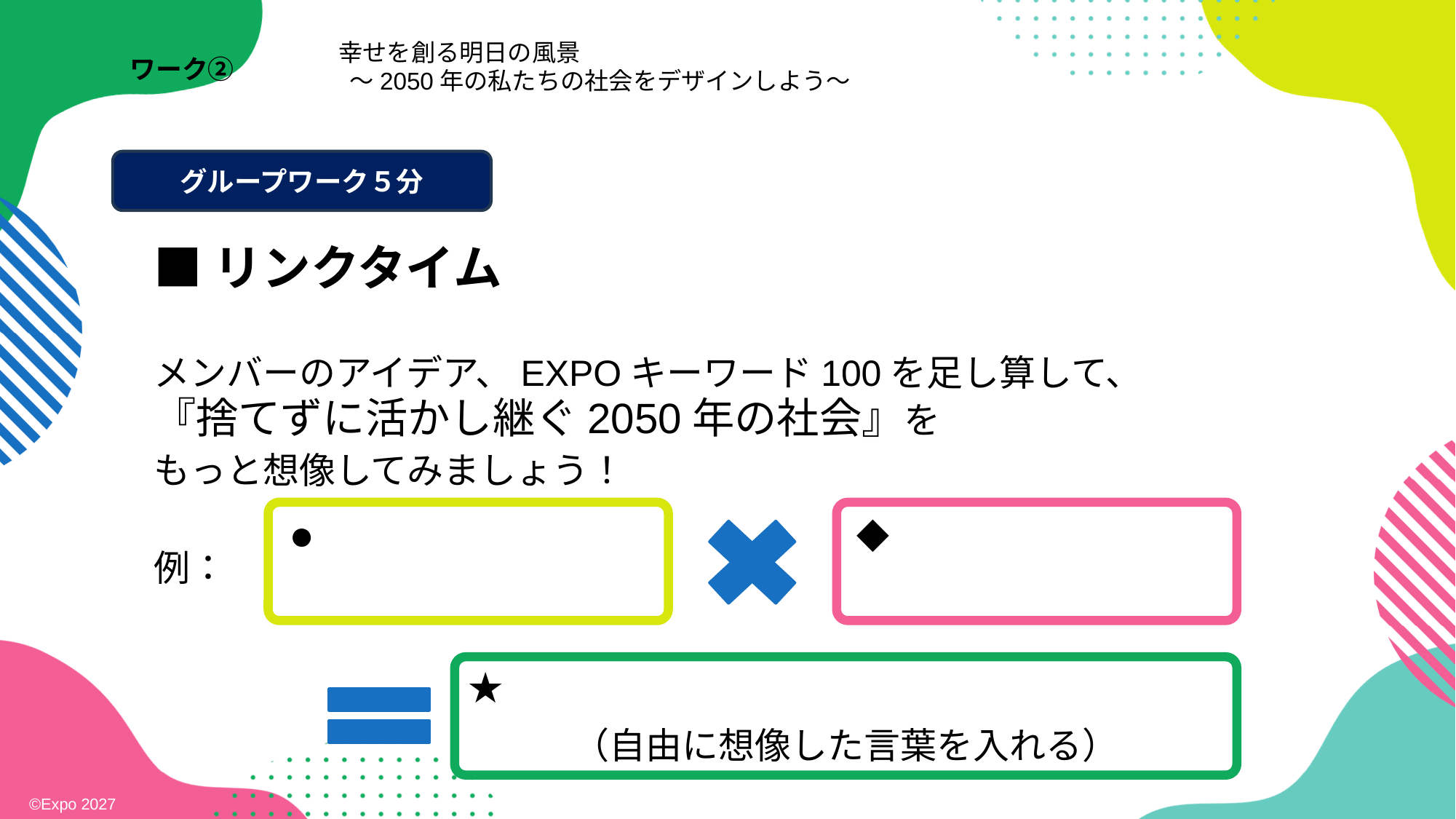

幸せを創る明日の風景
 ～2050年の私たちの社会をデザインしよう～

ワーク②
グループワーク５分
■リンクタイム

メンバーのアイデア、EXPOキーワード100を足し算して、
『捨てずに活かし継ぐ2050年の社会』を
もっと想像してみましょう！

例：
◆
●

★
（自由に想像した言葉を入れる）